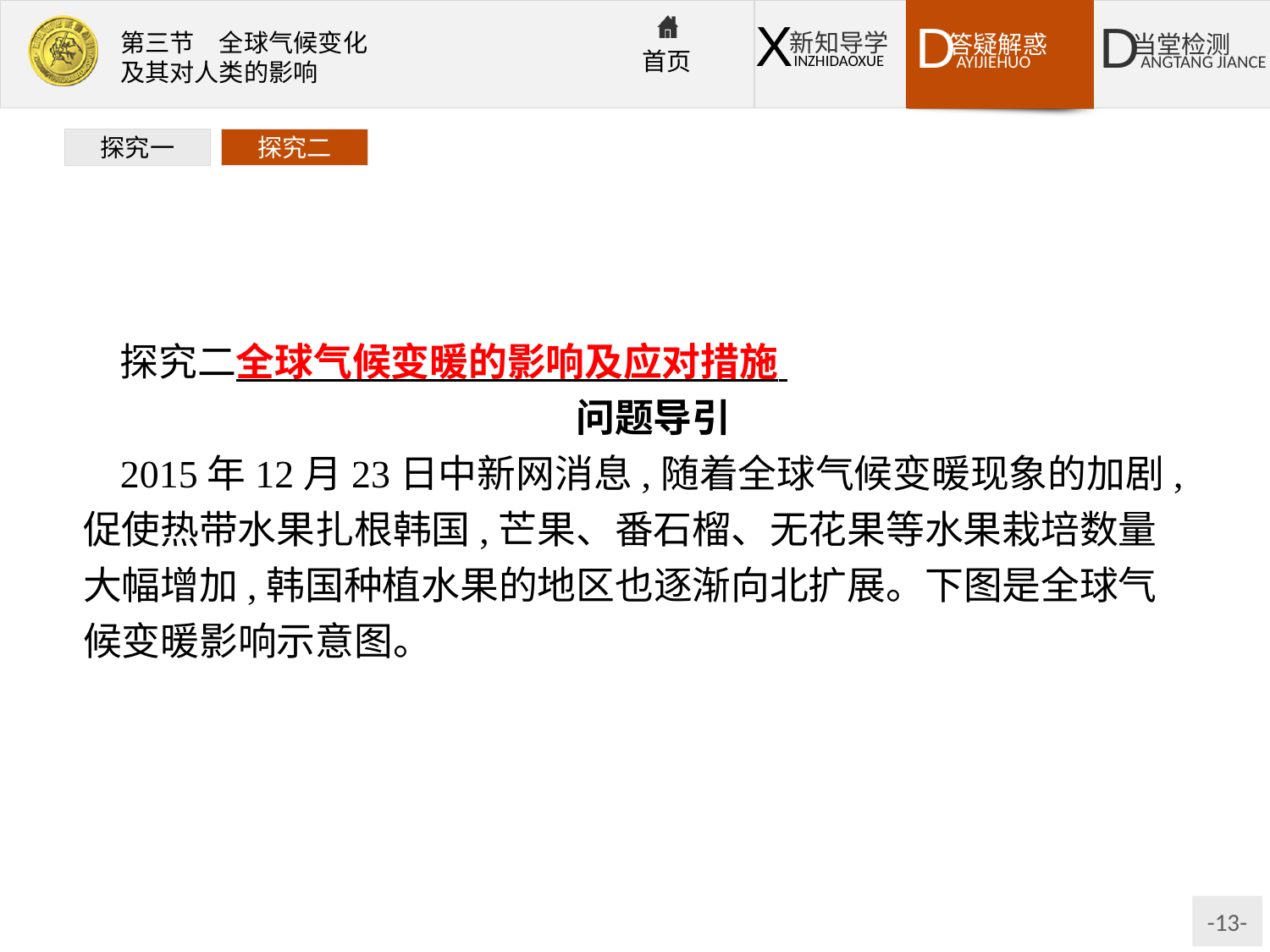

探究一
探究二
探究二全球气候变暖的影响及应对措施
问题导引
2015年12月23日中新网消息,随着全球气候变暖现象的加剧,促使热带水果扎根韩国,芒果、番石榴、无花果等水果栽培数量大幅增加,韩国种植水果的地区也逐渐向北扩展。下图是全球气候变暖影响示意图。